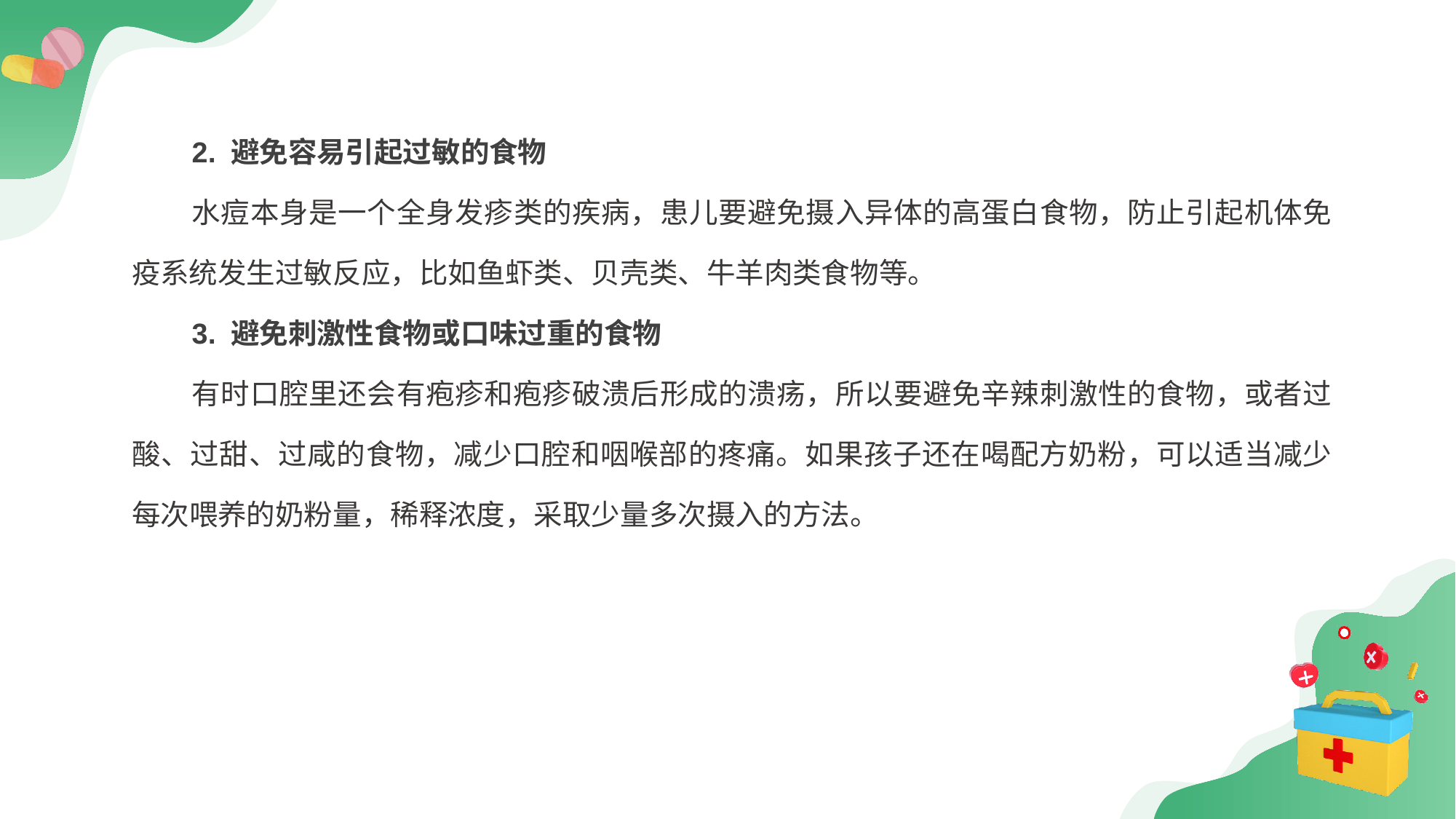

2. 避免容易引起过敏的食物
水痘本身是一个全身发疹类的疾病，患儿要避免摄入异体的高蛋白食物，防止引起机体免疫系统发生过敏反应，比如鱼虾类、贝壳类、牛羊肉类食物等。
3. 避免刺激性食物或口味过重的食物
有时口腔里还会有疱疹和疱疹破溃后形成的溃疡，所以要避免辛辣刺激性的食物，或者过酸、过甜、过咸的食物，减少口腔和咽喉部的疼痛。如果孩子还在喝配方奶粉，可以适当减少每次喂养的奶粉量，稀释浓度，采取少量多次摄入的方法。